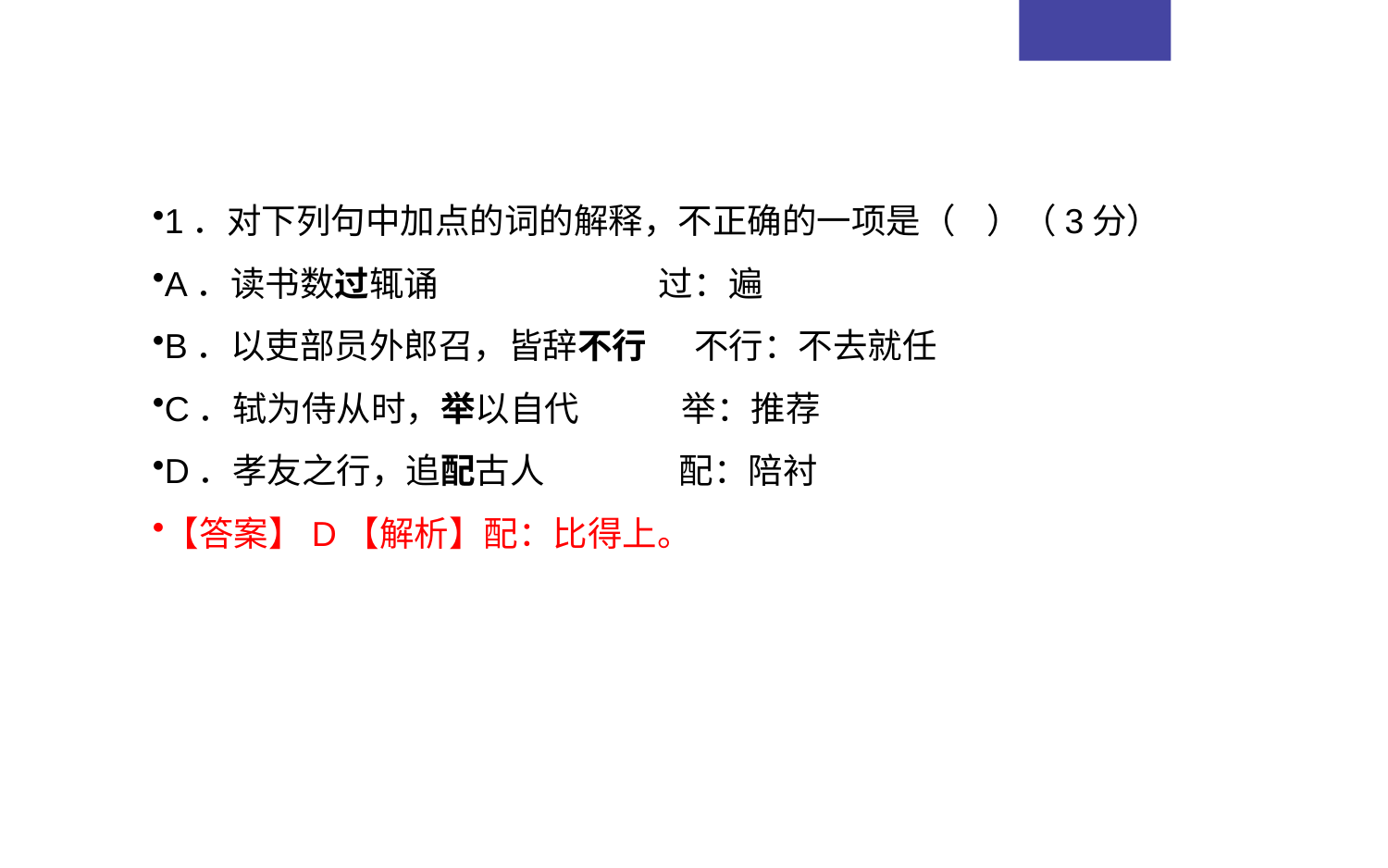

1．对下列句中加点的词的解释，不正确的一项是（    ）（3分）
A．读书数过辄诵                            过：遍
B．以吏部员外郎召，皆辞不行      不行：不去就任
C．轼为侍从时，举以自代             举：推荐
D．孝友之行，追配古人                 配：陪衬
【答案】D【解析】配：比得上。